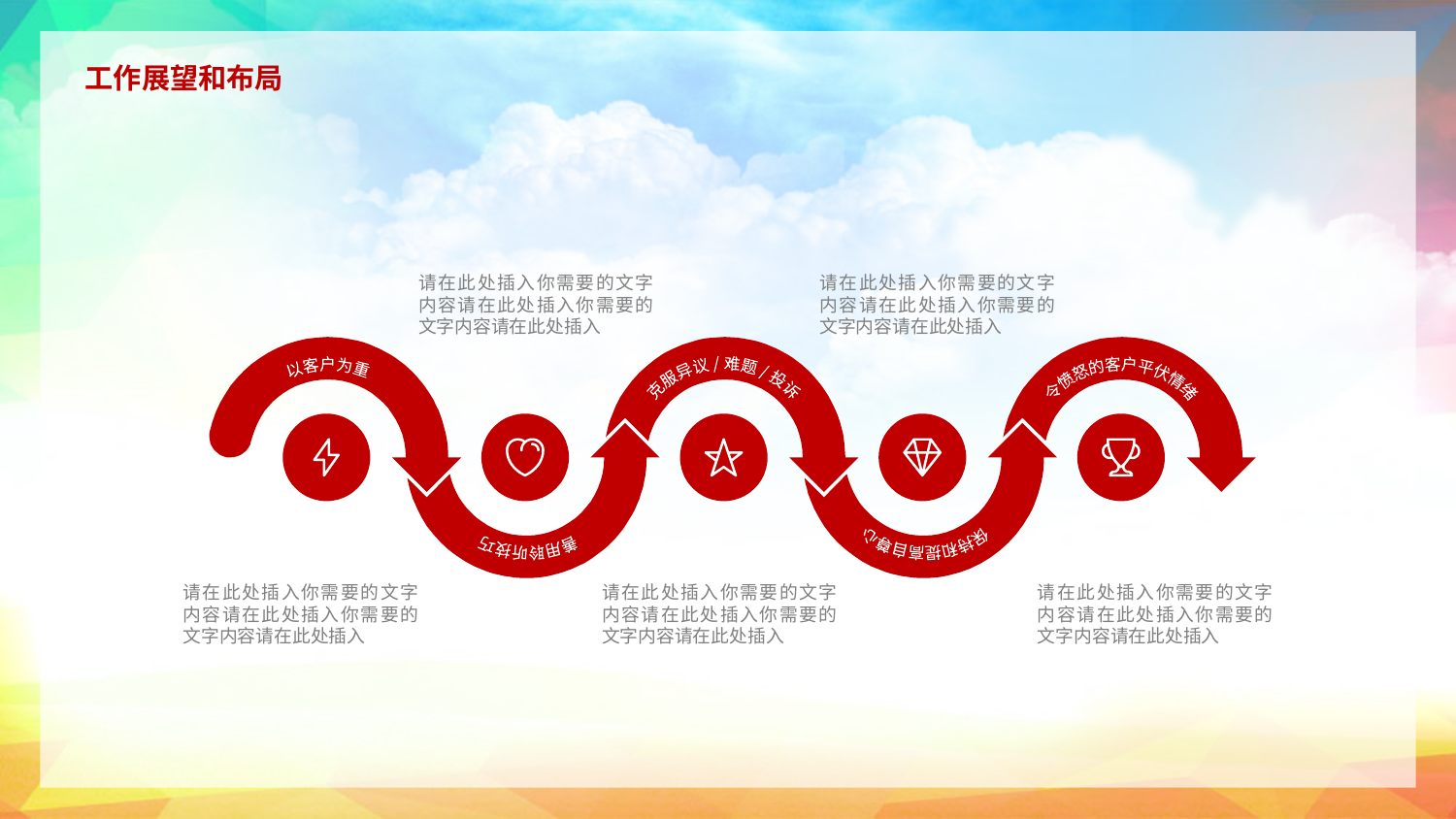

请在此处插入你需要的文字内容请在此处插入你需要的文字内容请在此处插入
请在此处插入你需要的文字内容请在此处插入你需要的文字内容请在此处插入

以客户为重

克服异议 / 难题 / 投诉

令愤怒的客户平伏情绪

善用聆听技巧

保持和提高自尊心
请在此处插入你需要的文字内容请在此处插入你需要的文字内容请在此处插入
请在此处插入你需要的文字内容请在此处插入你需要的文字内容请在此处插入
请在此处插入你需要的文字内容请在此处插入你需要的文字内容请在此处插入